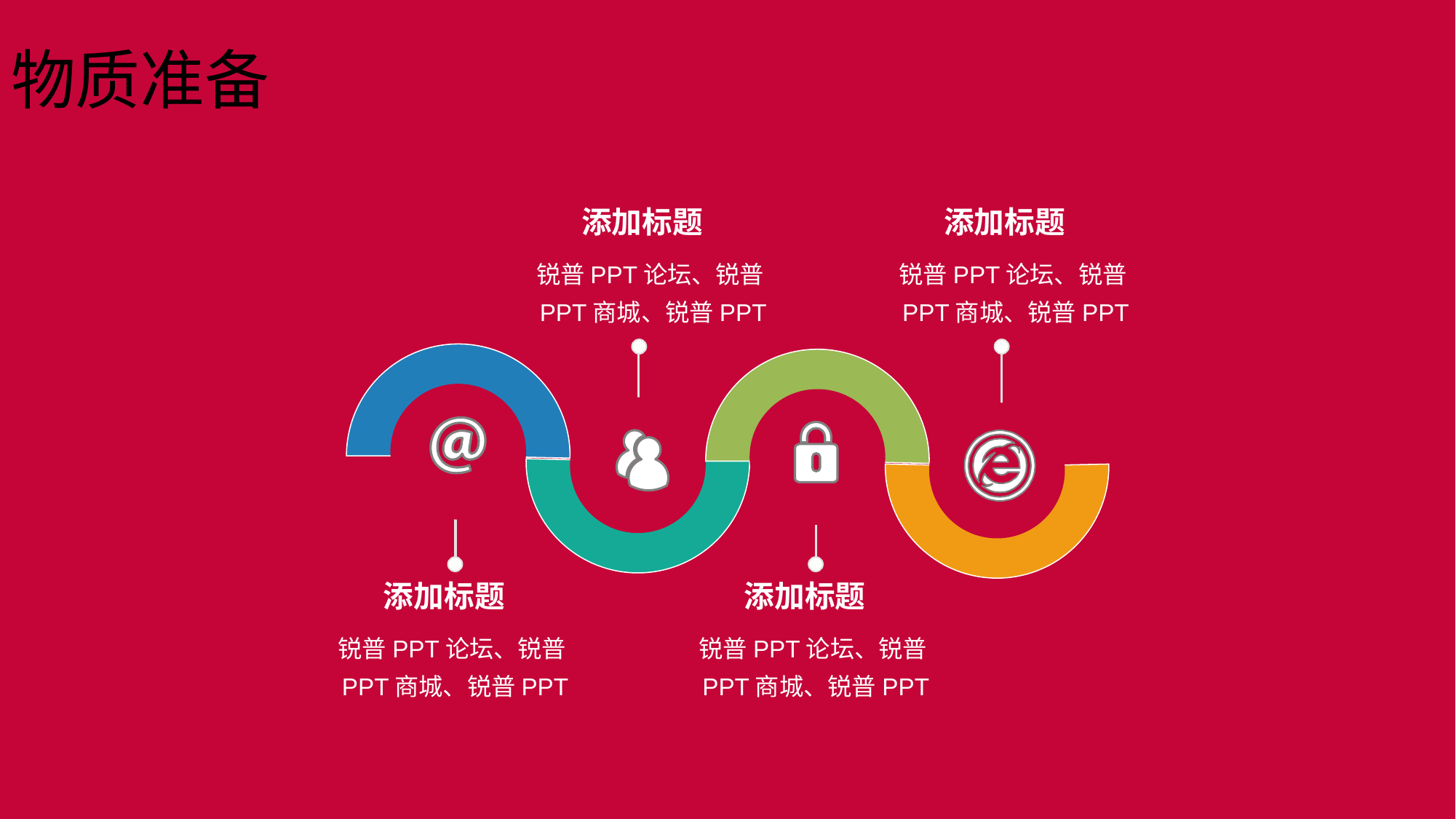

物质准备
添加标题
锐普PPT论坛、锐普PPT商城、锐普PPT

添加标题
锐普PPT论坛、锐普PPT商城、锐普PPT

添加标题
锐普PPT论坛、锐普PPT商城、锐普PPT

添加标题
锐普PPT论坛、锐普PPT商城、锐普PPT